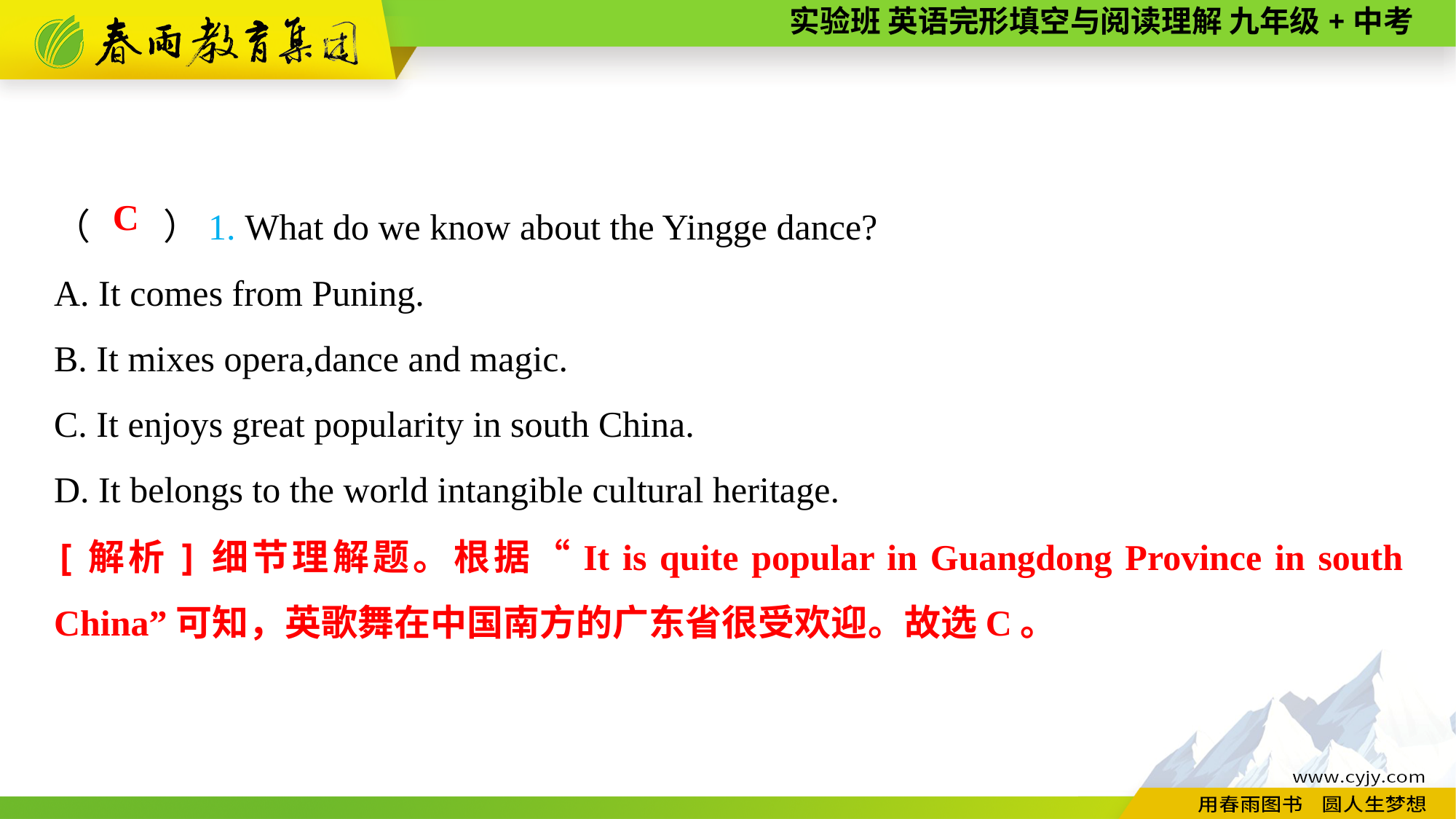

（　　）1. What do we know about the Yingge dance?
A. It comes from Puning.
B. It mixes opera,dance and magic.
C. It enjoys great popularity in south China.
D. It belongs to the world intangible cultural heritage.
C
[解析]细节理解题。根据“It is quite popular in Guangdong Province in south China”可知，英歌舞在中国南方的广东省很受欢迎。故选C。